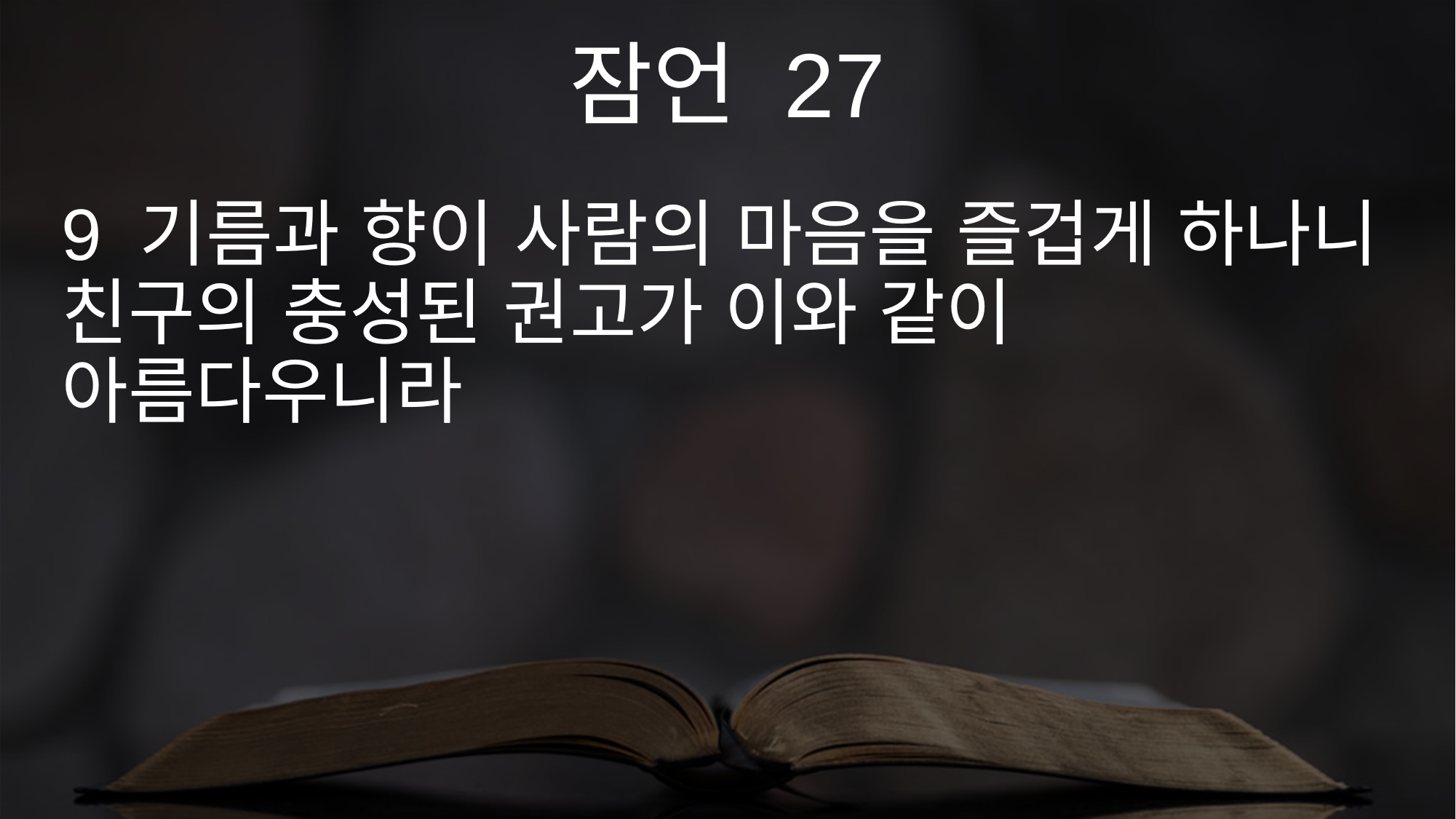

잠언 27
9 기름과 향이 사람의 마음을 즐겁게 하나니 친구의 충성된 권고가 이와 같이 아름다우니라